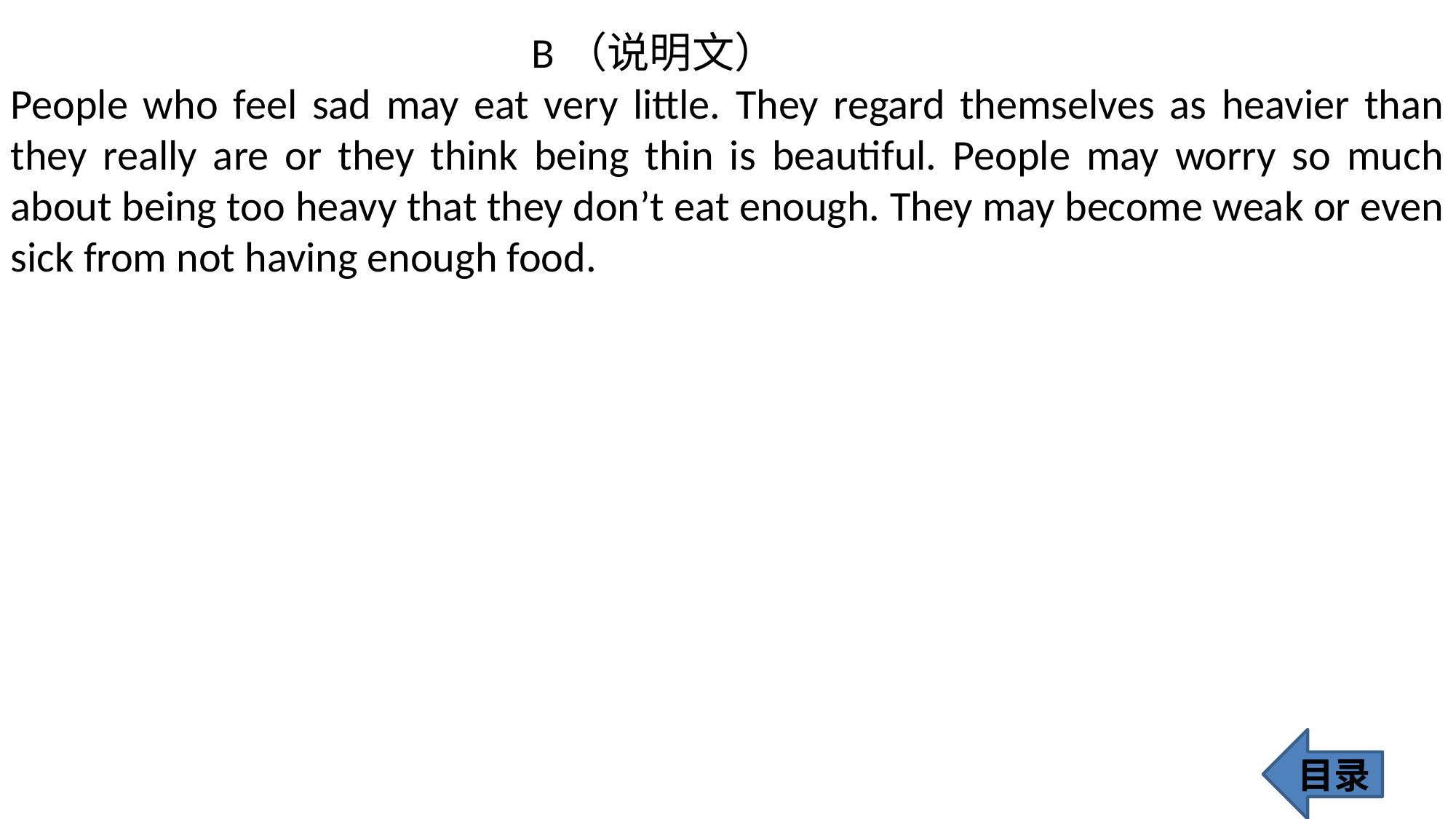

B（说明文）
People who feel sad may eat very little. They regard themselves as heavier than they really are or they think being thin is beautiful. People may worry so much about being too heavy that they don’t eat enough. They may become weak or even sick from not having enough food.
目录
348